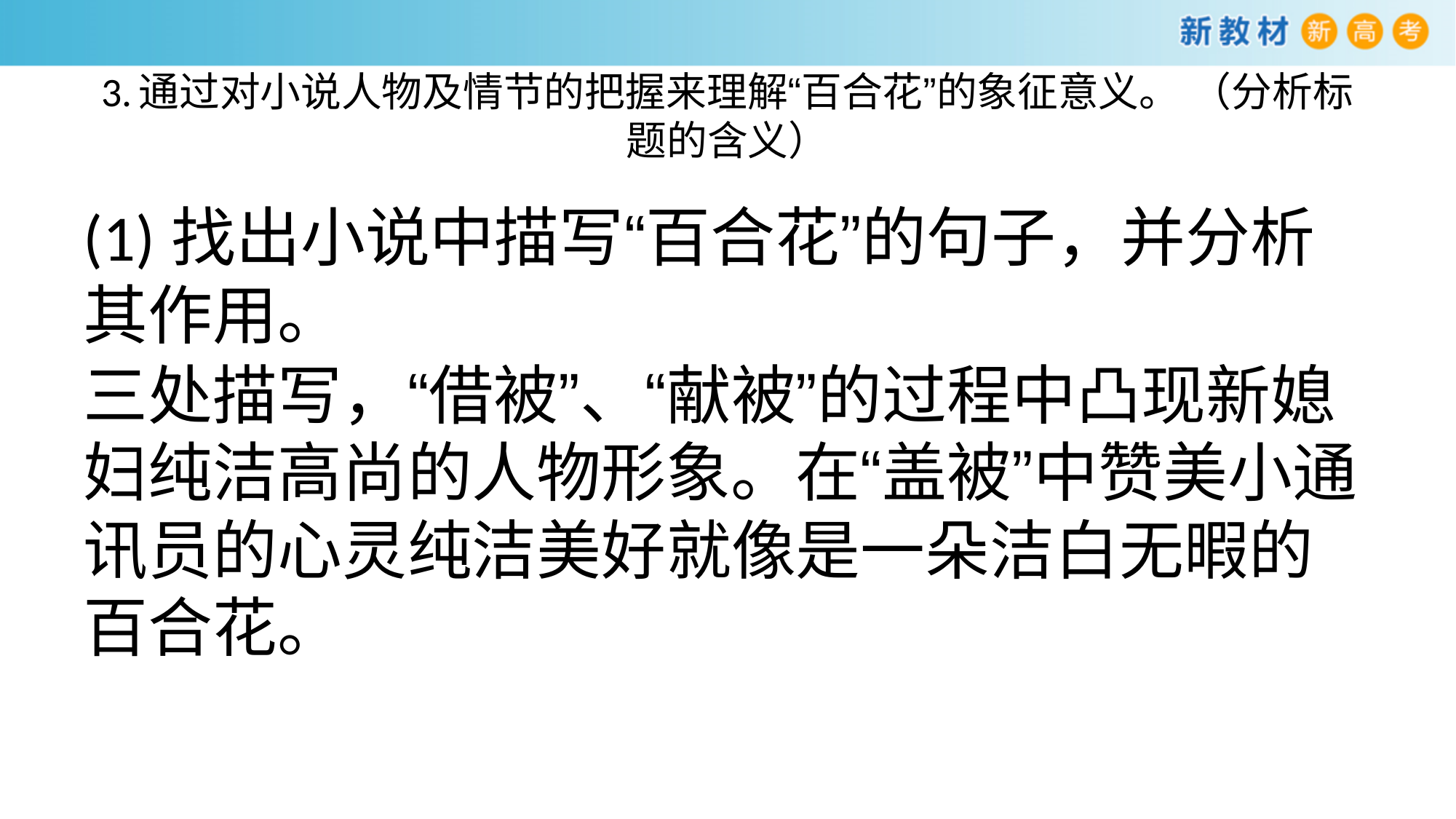

# 3.通过对小说人物及情节的把握来理解“百合花”的象征意义。 （分析标题的含义）
(1)找出小说中描写“百合花”的句子，并分析其作用。
三处描写，“借被”、“献被”的过程中凸现新媳妇纯洁高尚的人物形象。在“盖被”中赞美小通讯员的心灵纯洁美好就像是一朵洁白无暇的百合花。